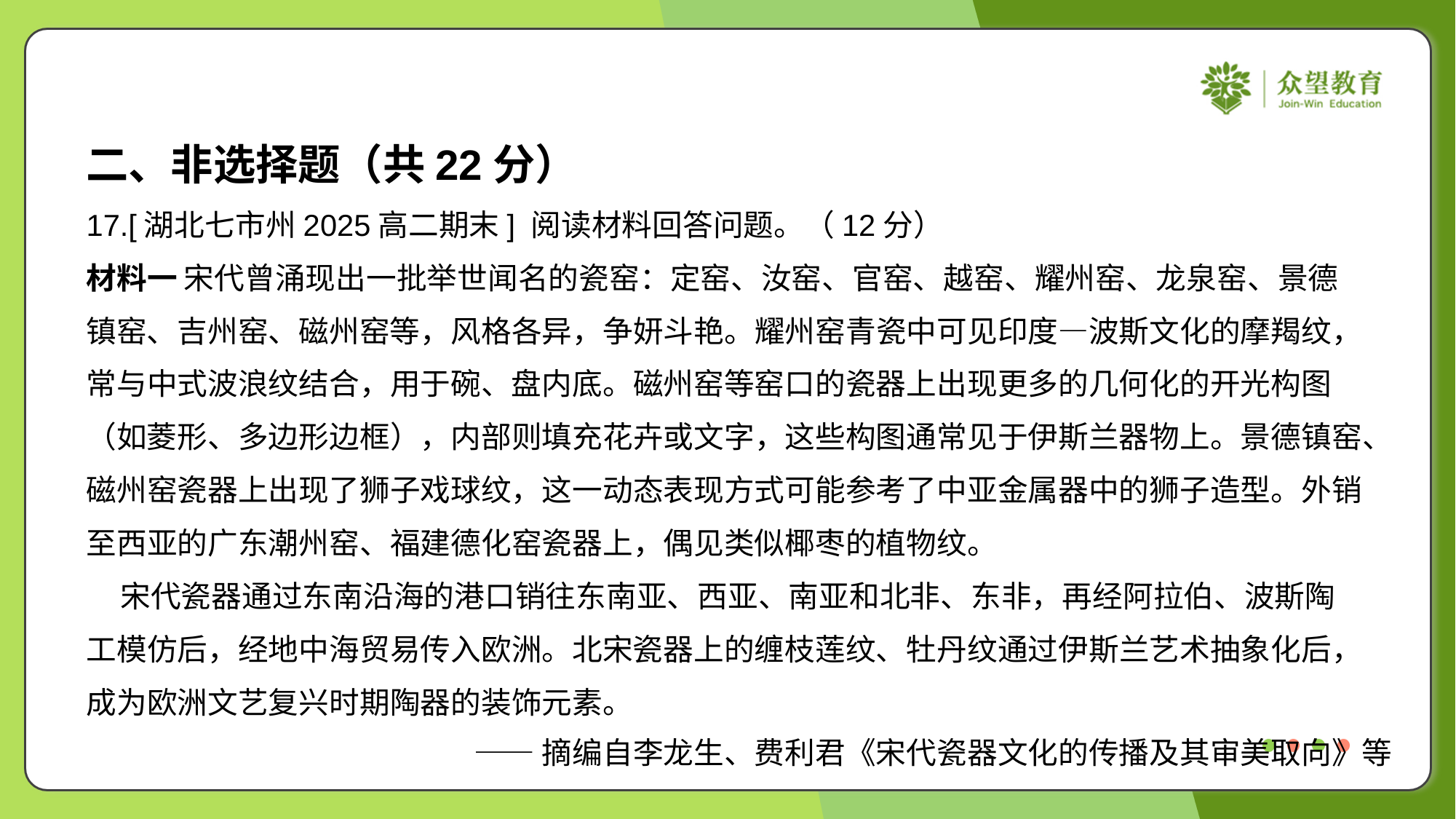

二、非选择题（共22分）
17.[湖北七市州2025高二期末] 阅读材料回答问题。（12分）
材料一 宋代曾涌现出一批举世闻名的瓷窑：定窑、汝窑、官窑、越窑、耀州窑、龙泉窑、景德
镇窑、吉州窑、磁州窑等，风格各异，争妍斗艳。耀州窑青瓷中可见印度—波斯文化的摩羯纹，
常与中式波浪纹结合，用于碗、盘内底。磁州窑等窑口的瓷器上出现更多的几何化的开光构图
（如菱形、多边形边框），内部则填充花卉或文字，这些构图通常见于伊斯兰器物上。景德镇窑、
磁州窑瓷器上出现了狮子戏球纹，这一动态表现方式可能参考了中亚金属器中的狮子造型。外销
至西亚的广东潮州窑、福建德化窑瓷器上，偶见类似椰枣的植物纹。
    宋代瓷器通过东南沿海的港口销往东南亚、西亚、南亚和北非、东非，再经阿拉伯、波斯陶
工模仿后，经地中海贸易传入欧洲。北宋瓷器上的缠枝莲纹、牡丹纹通过伊斯兰艺术抽象化后，
成为欧洲文艺复兴时期陶器的装饰元素。
——摘编自李龙生、费利君《宋代瓷器文化的传播及其审美取向》等